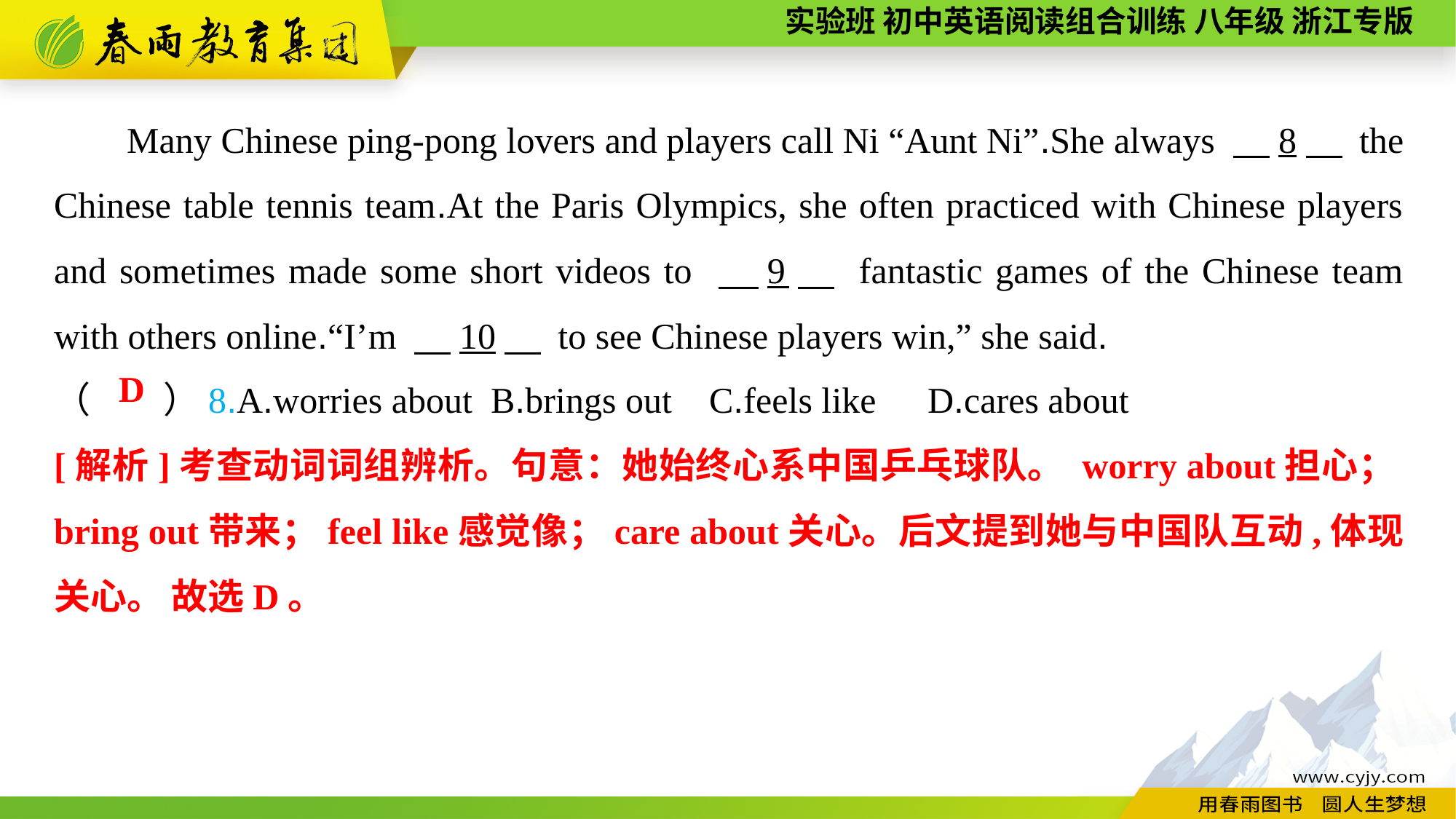

Many Chinese ping-pong lovers and players call Ni “Aunt Ni”.She always 　8　 the Chinese table tennis team.At the Paris Olympics, she often practiced with Chinese players and sometimes made some short videos to 　9　 fantastic games of the Chinese team with others online.“I’m 　10　 to see Chinese players win,” she said.
（　　）8.A.worries about	B.brings out	C.feels like	D.cares about
D
[解析]考查动词词组辨析。句意：她始终心系中国乒乓球队。 worry about担心；bring out带来；feel like感觉像；care about关心。后文提到她与中国队互动,体现关心。 故选D。